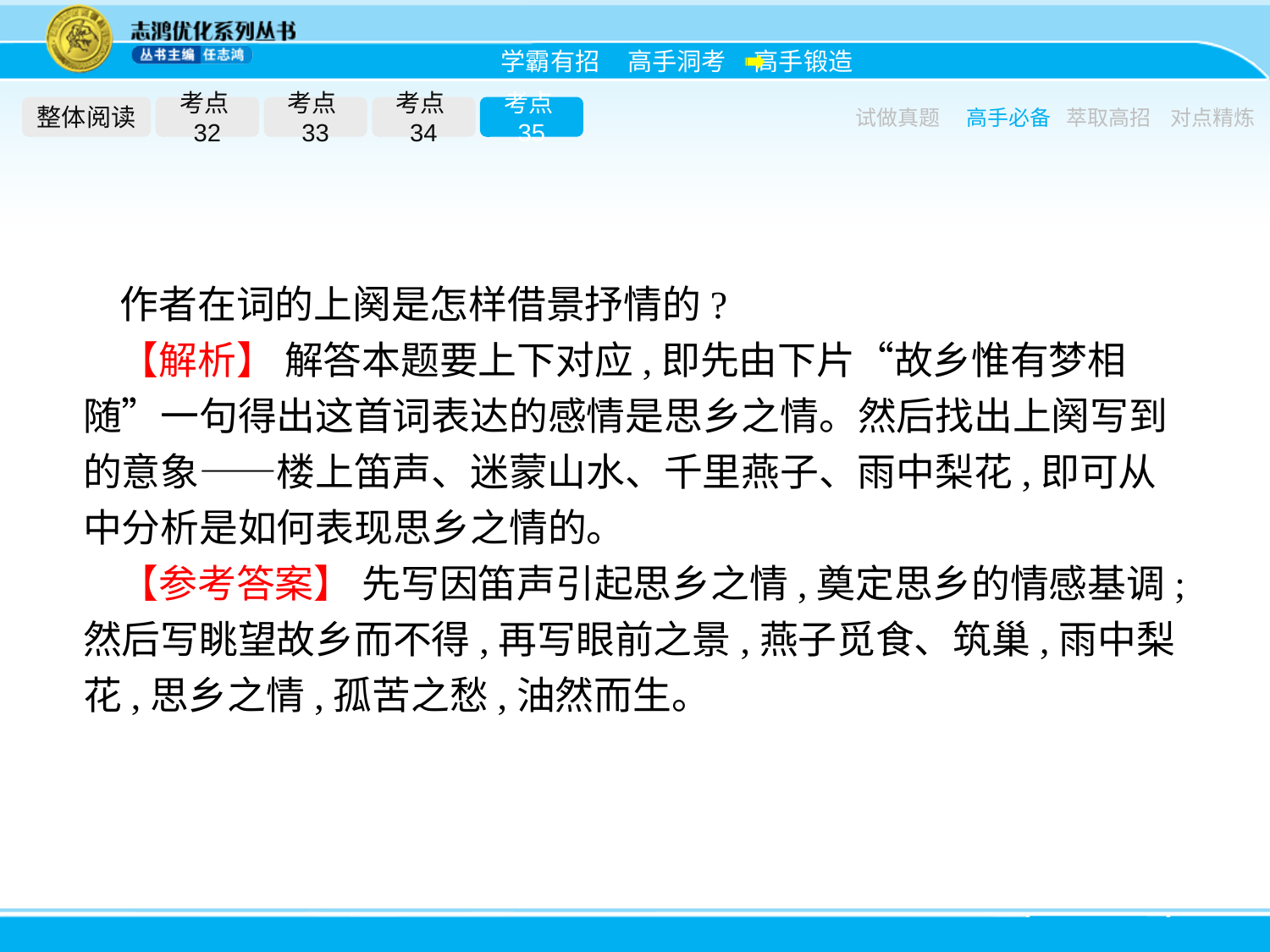

整体阅读
考点32
考点33
考点34
考点35
试做真题
高手必备
萃取高招
对点精炼
作者在词的上阕是怎样借景抒情的?
【解析】 解答本题要上下对应,即先由下片“故乡惟有梦相随”一句得出这首词表达的感情是思乡之情。然后找出上阕写到的意象——楼上笛声、迷蒙山水、千里燕子、雨中梨花,即可从中分析是如何表现思乡之情的。
【参考答案】 先写因笛声引起思乡之情,奠定思乡的情感基调;然后写眺望故乡而不得,再写眼前之景,燕子觅食、筑巢,雨中梨花,思乡之情,孤苦之愁,油然而生。